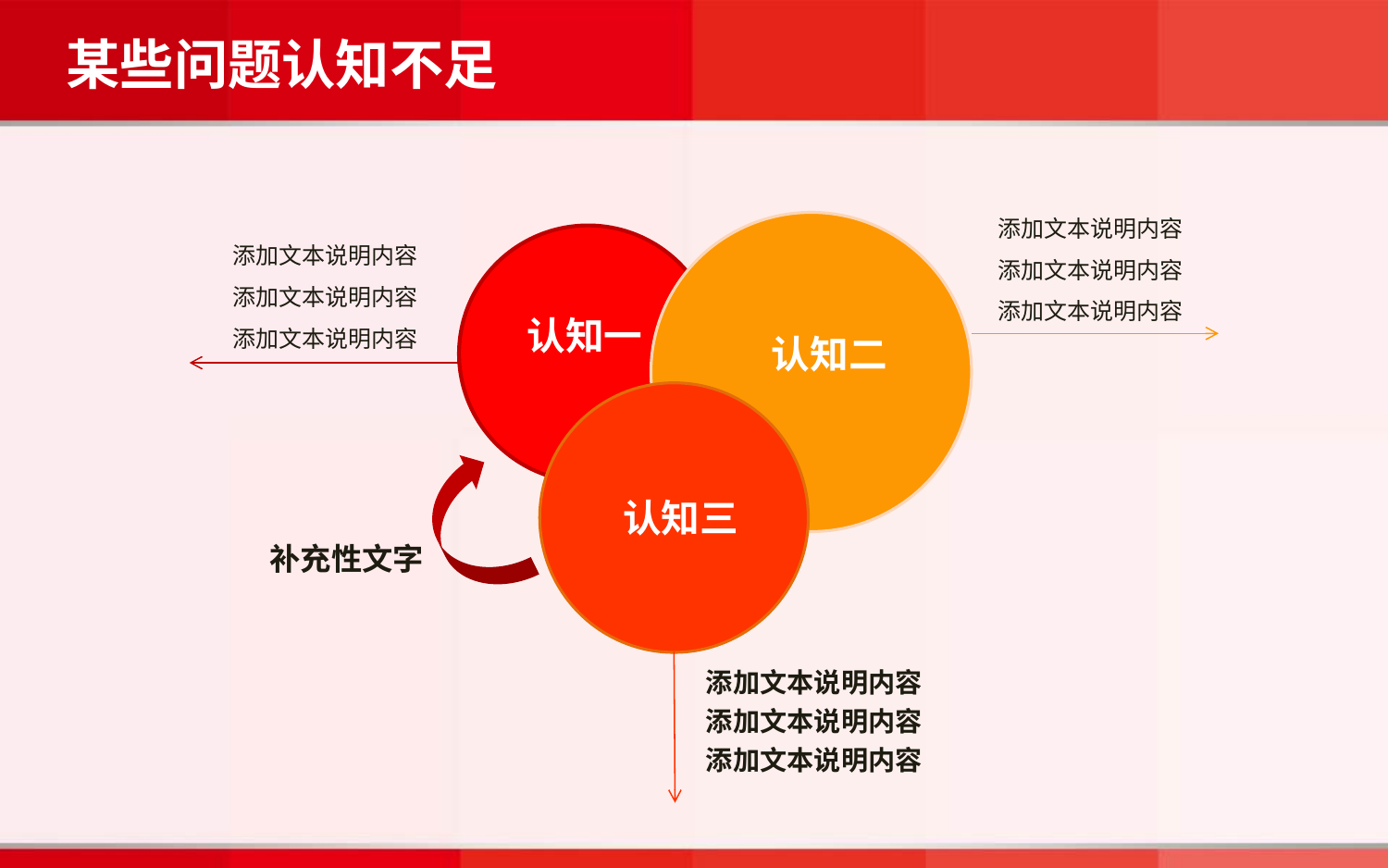

某些问题认知不足
添加文本说明内容添加文本说明内容
添加文本说明内容

添加文本说明内容添加文本说明内容
添加文本说明内容

认知一
认知二

认知三
补充性文字
添加文本说明内容
添加文本说明内容
添加文本说明内容